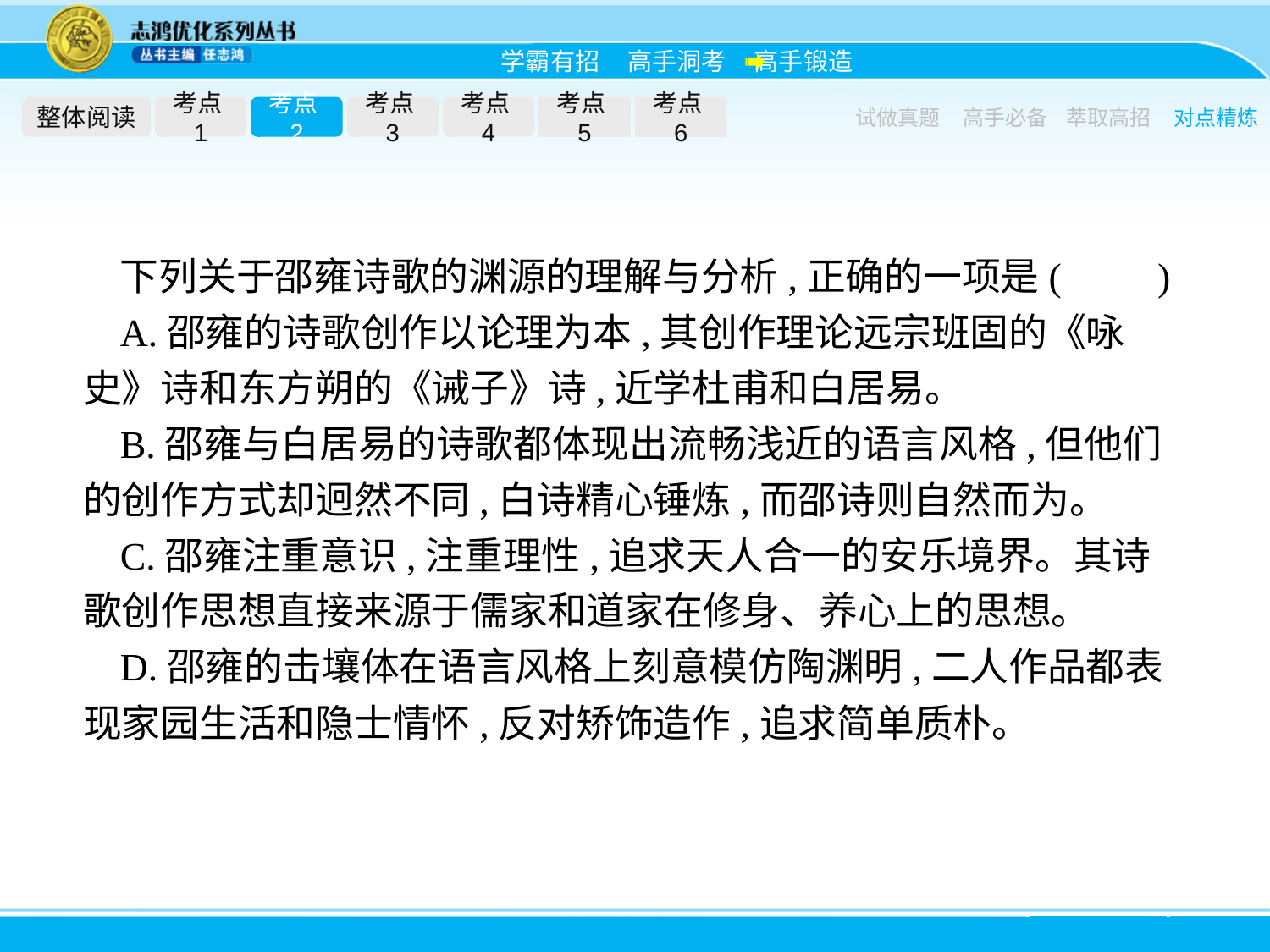

整体阅读
考点1
考点2
考点3
考点4
考点5
考点6
试做真题
高手必备
萃取高招
对点精炼
下列关于邵雍诗歌的渊源的理解与分析,正确的一项是(　　)
A.邵雍的诗歌创作以论理为本,其创作理论远宗班固的《咏史》诗和东方朔的《诫子》诗,近学杜甫和白居易。
B.邵雍与白居易的诗歌都体现出流畅浅近的语言风格,但他们的创作方式却迥然不同,白诗精心锤炼,而邵诗则自然而为。
C.邵雍注重意识,注重理性,追求天人合一的安乐境界。其诗歌创作思想直接来源于儒家和道家在修身、养心上的思想。
D.邵雍的击壤体在语言风格上刻意模仿陶渊明,二人作品都表现家园生活和隐士情怀,反对矫饰造作,追求简单质朴。